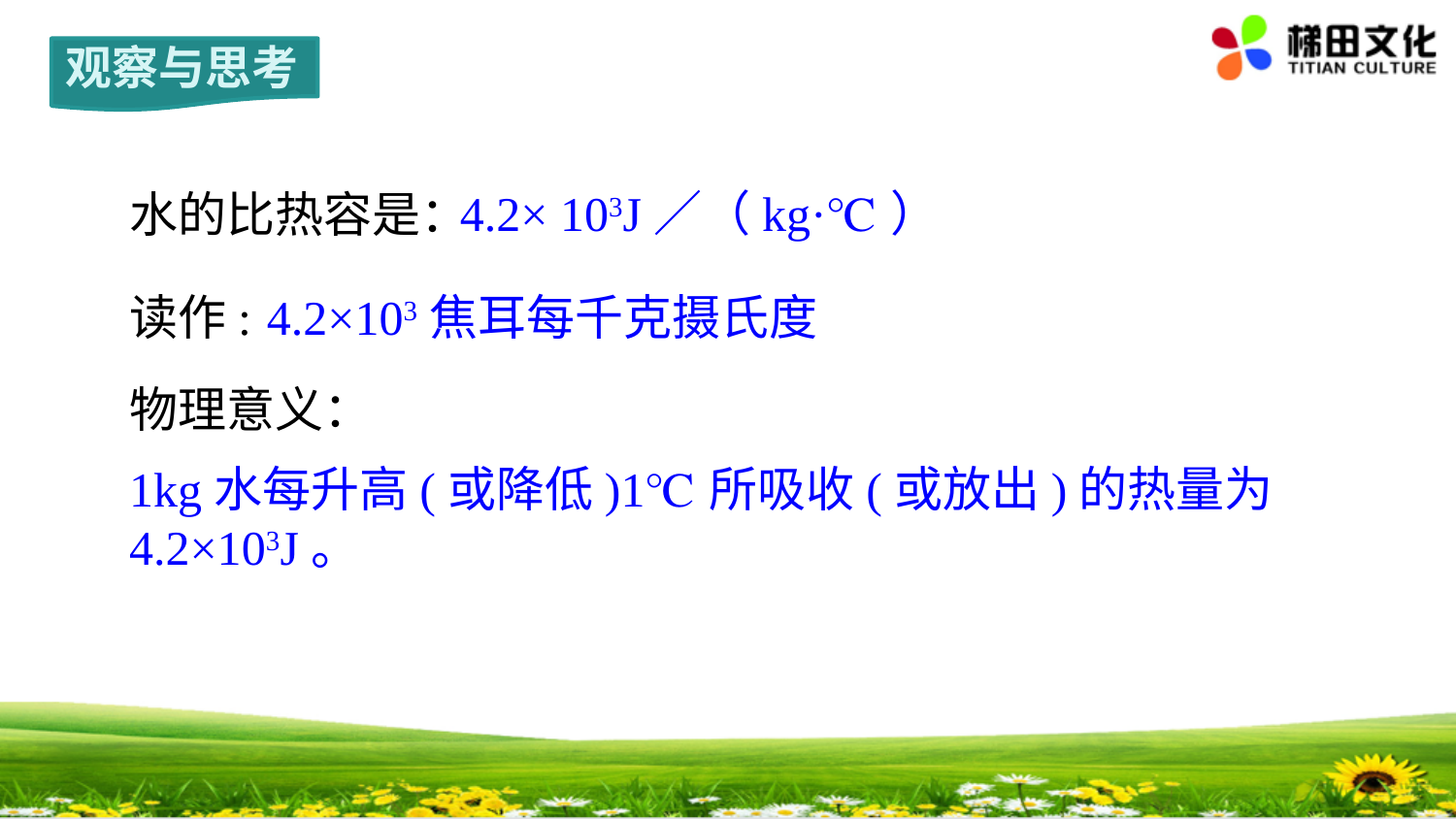

观察与思考

4.2× 103J／（kg·℃）
水的比热容是：
读作:
4.2×103焦耳每千克摄氏度
物理意义：
1kg水每升高(或降低)1℃所吸收(或放出)的热量为4.2×103J。